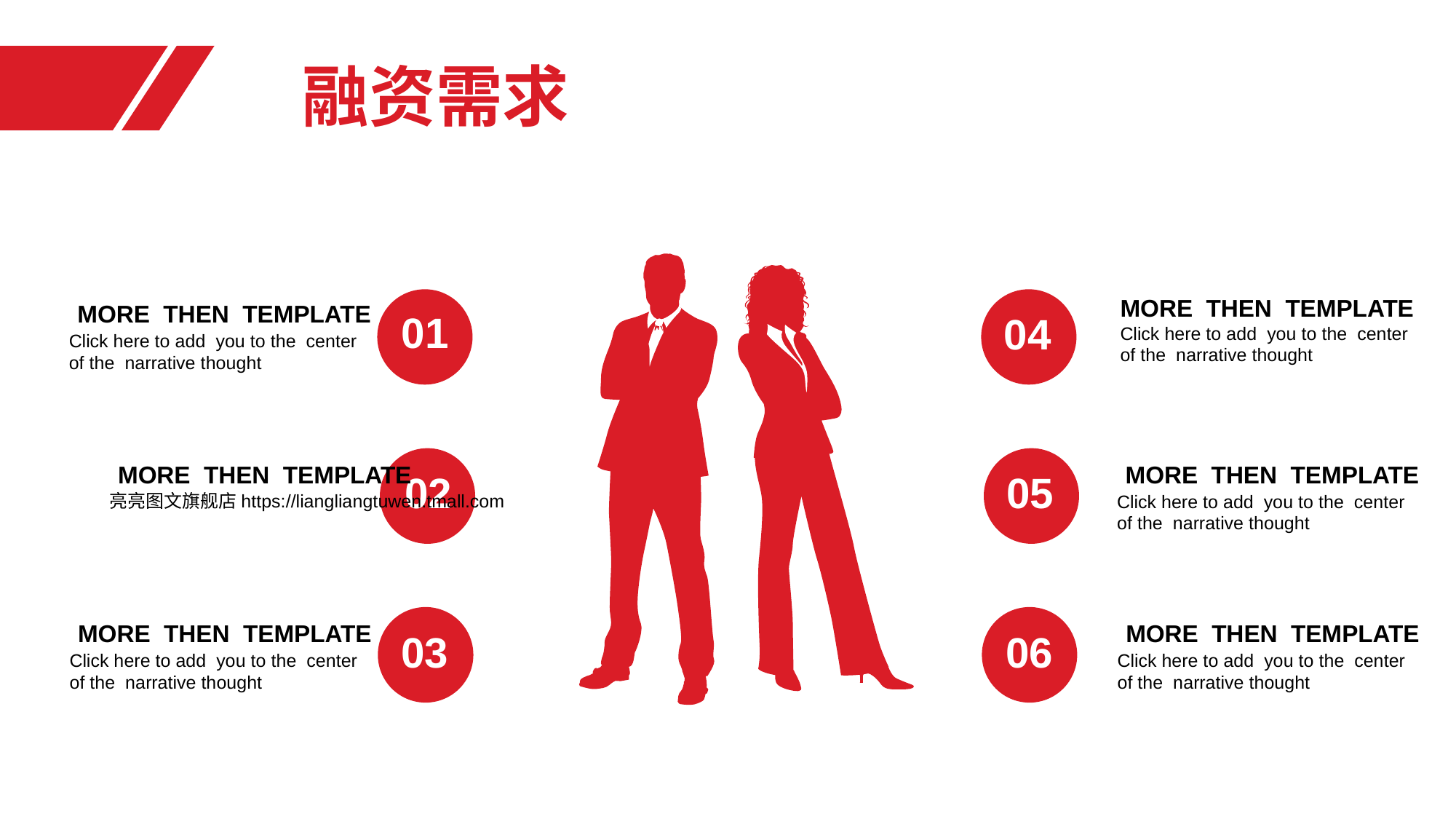

融资需求

 MORE  THEN  TEMPLATE
Click here to add  you to the  center
of the  narrative thought
MORE  THEN  TEMPLATE
Click here to add  you to the  center
of the  narrative thought

01
04

 MORE  THEN  TEMPLATE
亮亮图文旗舰店https://liangliangtuwen.tmall.com

 MORE  THEN  TEMPLATE
Click here to add  you to the  center
of the  narrative thought
02
05
 MORE  THEN  TEMPLATE
Click here to add  you to the  center
of the  narrative thought

 MORE  THEN  TEMPLATE
Click here to add  you to the  center
of the  narrative thought
03
06